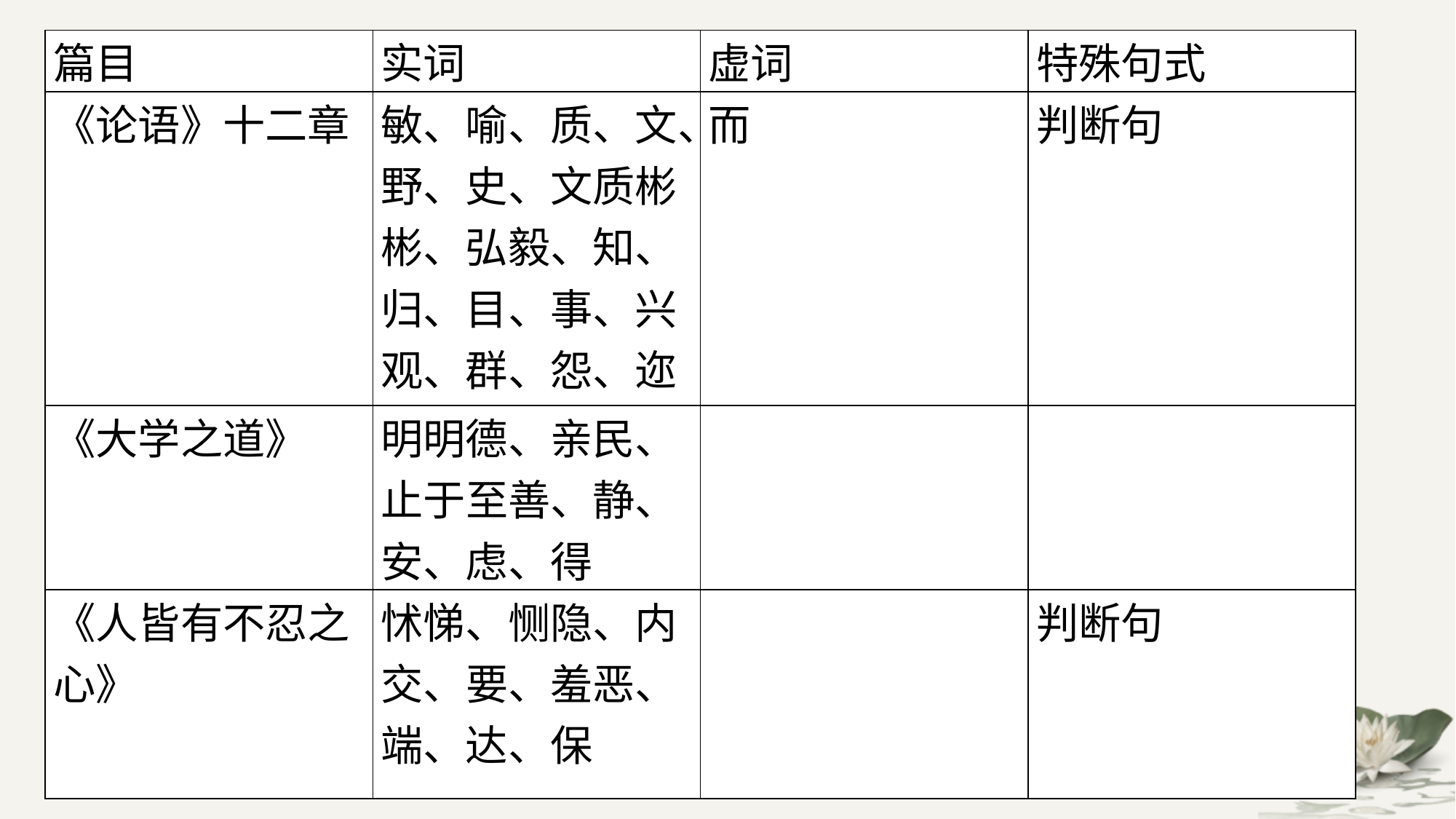

| 篇目 | 实词 | 虚词 | 特殊句式 |
| --- | --- | --- | --- |
| 《论语》十二章 | 敏、喻、质、文、野、史、文质彬彬、弘毅、知、归、目、事、兴观、群、怨、迩 | 而 | 判断句 |
| 《大学之道》 | 明明德、亲民、止于至善、静、安、虑、得 |  |  |
| 《人皆有不忍之心》 | 怵悌、恻隐、内交、要、羞恶、端、达、保 |  | 判断句 |
#